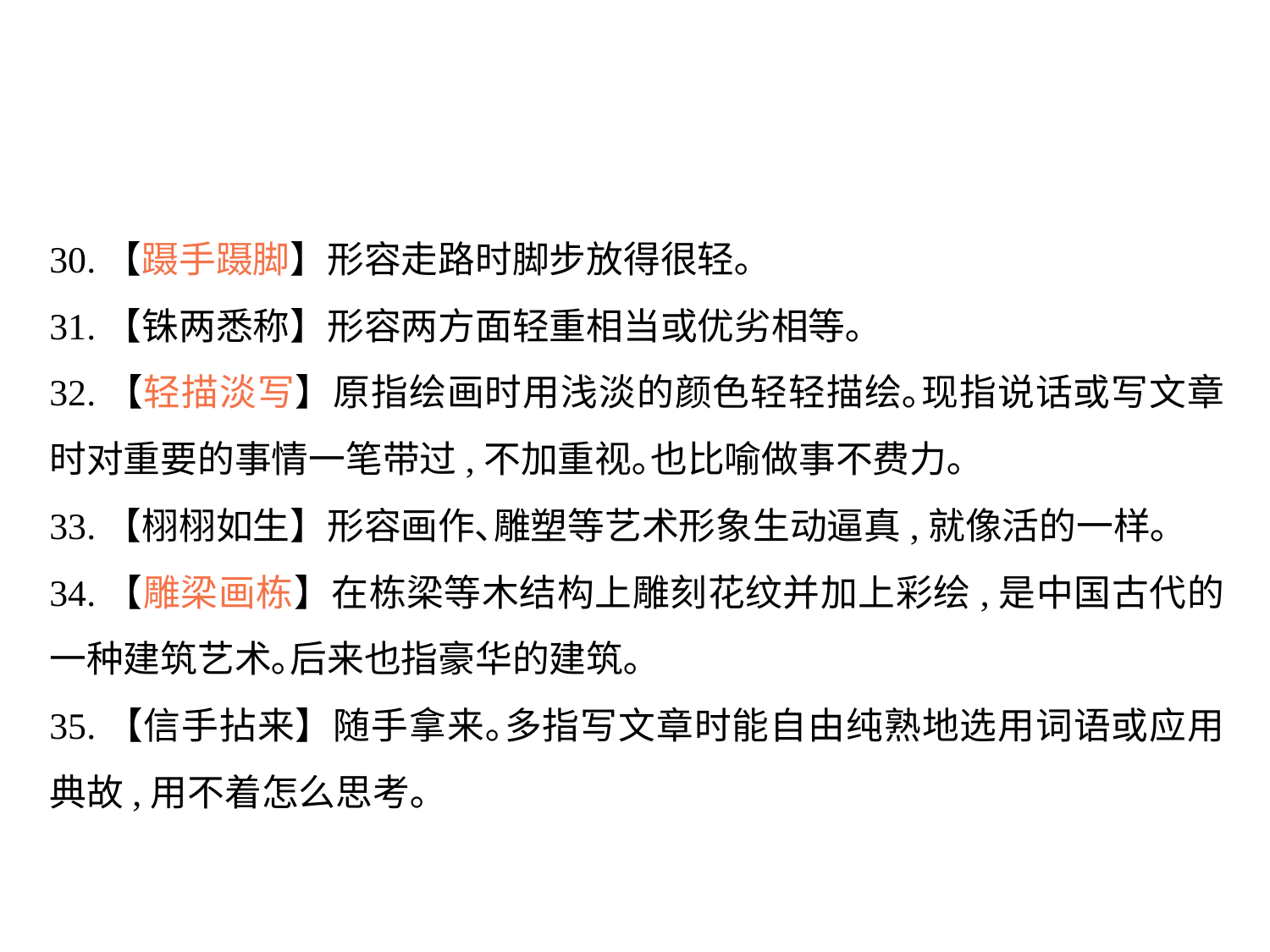

30.【蹑手蹑脚】形容走路时脚步放得很轻｡
31.【铢两悉称】形容两方面轻重相当或优劣相等｡
32.【轻描淡写】原指绘画时用浅淡的颜色轻轻描绘｡现指说话或写文章时对重要的事情一笔带过,不加重视｡也比喻做事不费力｡
33.【栩栩如生】形容画作､雕塑等艺术形象生动逼真,就像活的一样｡
34.【雕梁画栋】在栋梁等木结构上雕刻花纹并加上彩绘,是中国古代的一种建筑艺术｡后来也指豪华的建筑｡
35.【信手拈来】随手拿来｡多指写文章时能自由纯熟地选用词语或应用典故,用不着怎么思考｡